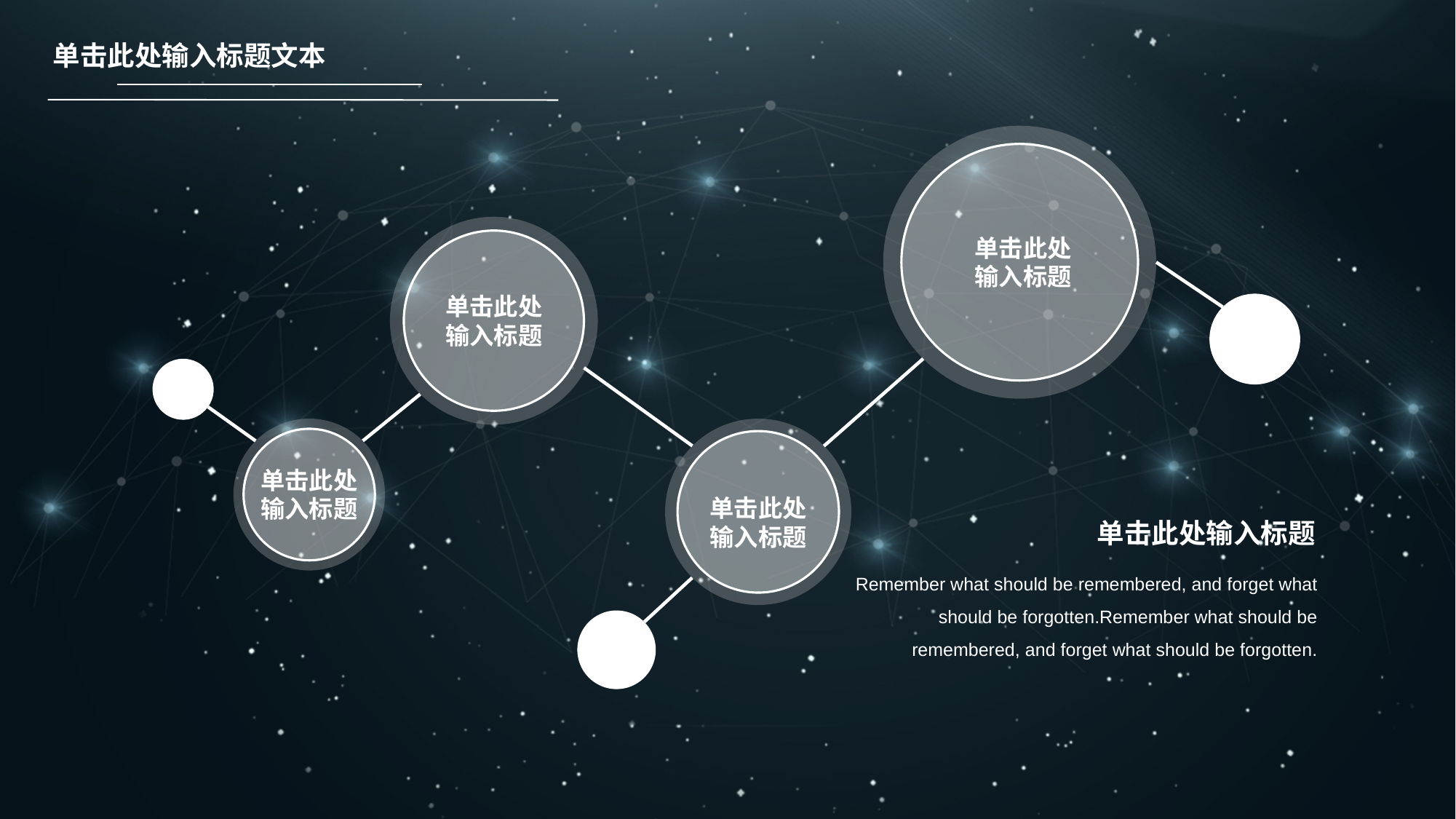

单击此处输入标题文本

单击此处
输入标题

单击此处
输入标题

单击此处
输入标题

单击此处
输入标题
单击此处输入标题
Remember what should be remembered, and forget what should be forgotten.Remember what should be remembered, and forget what should be forgotten.